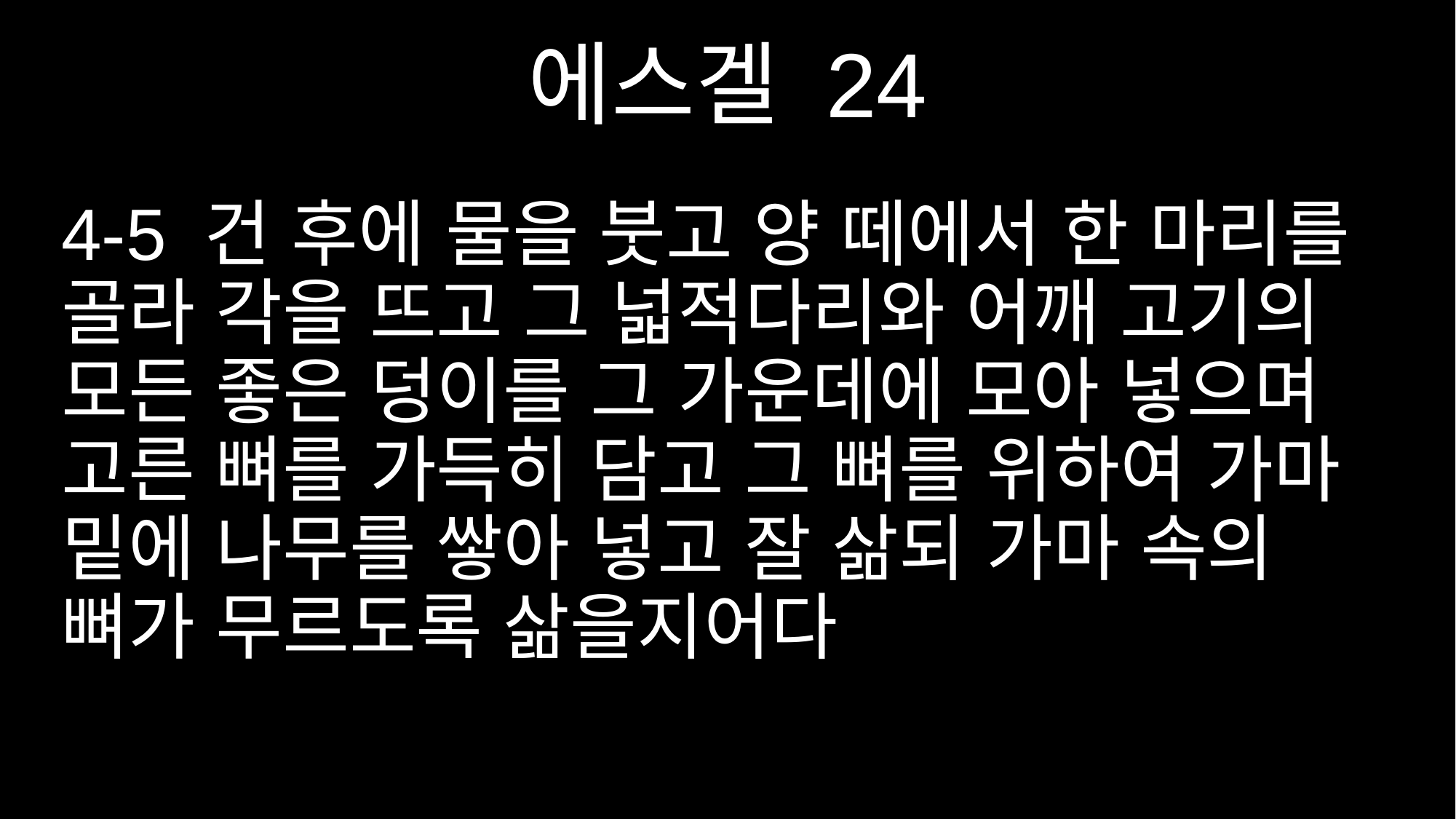

에스겔 24
4-5 건 후에 물을 붓고 양 떼에서 한 마리를 골라 각을 뜨고 그 넓적다리와 어깨 고기의 모든 좋은 덩이를 그 가운데에 모아 넣으며 고른 뼈를 가득히 담고 그 뼈를 위하여 가마 밑에 나무를 쌓아 넣고 잘 삶되 가마 속의 뼈가 무르도록 삶을지어다